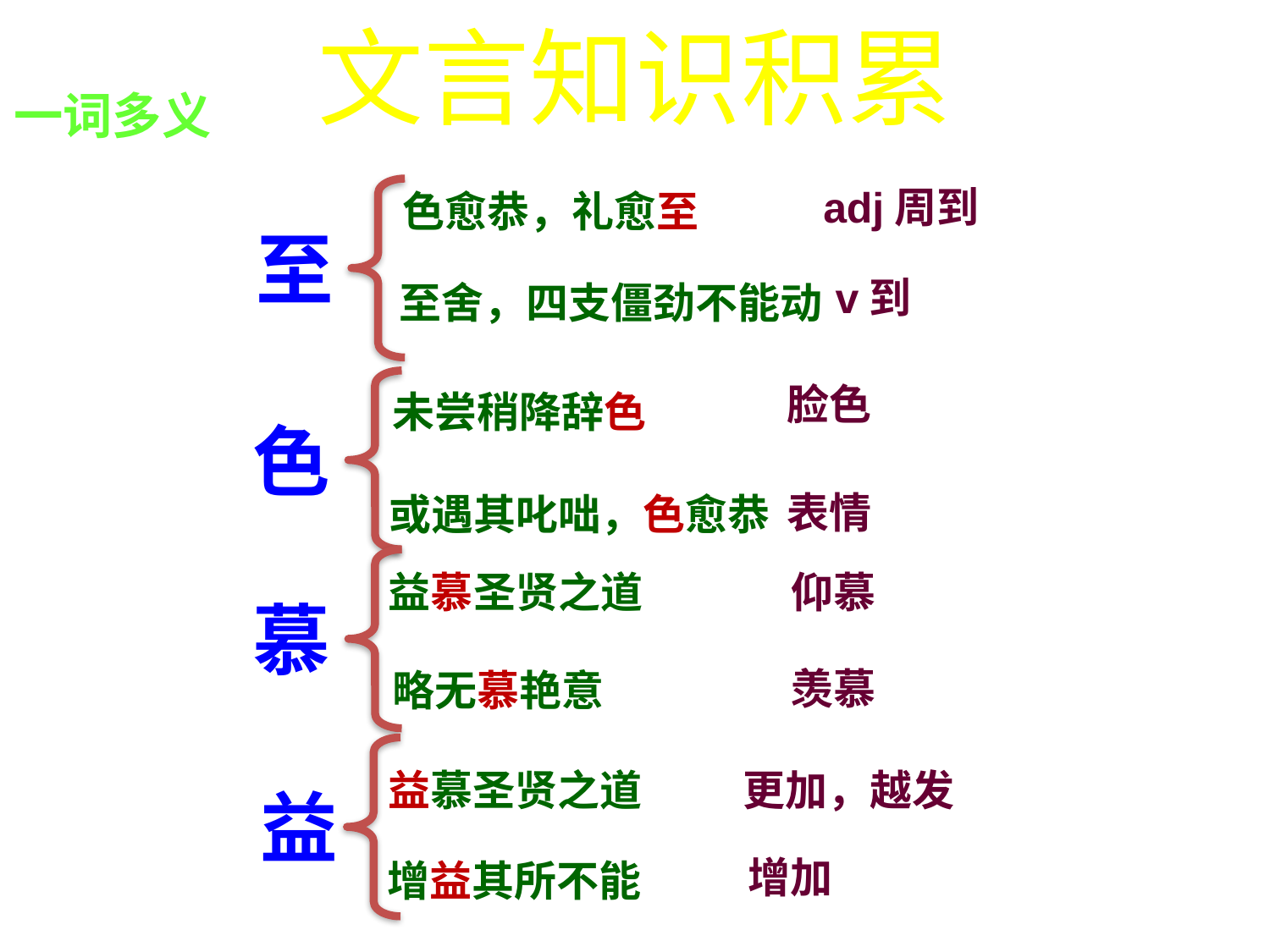

文言知识积累
一词多义
adj周到
色愈恭，礼愈至

至
v到
至舍，四支僵劲不能动

脸色
未尝稍降辞色
色
表情
或遇其叱咄，色愈恭

仰慕
益慕圣贤之道
慕
羡慕
略无慕艳意

益慕圣贤之道
更加，越发
益
增加
增益其所不能